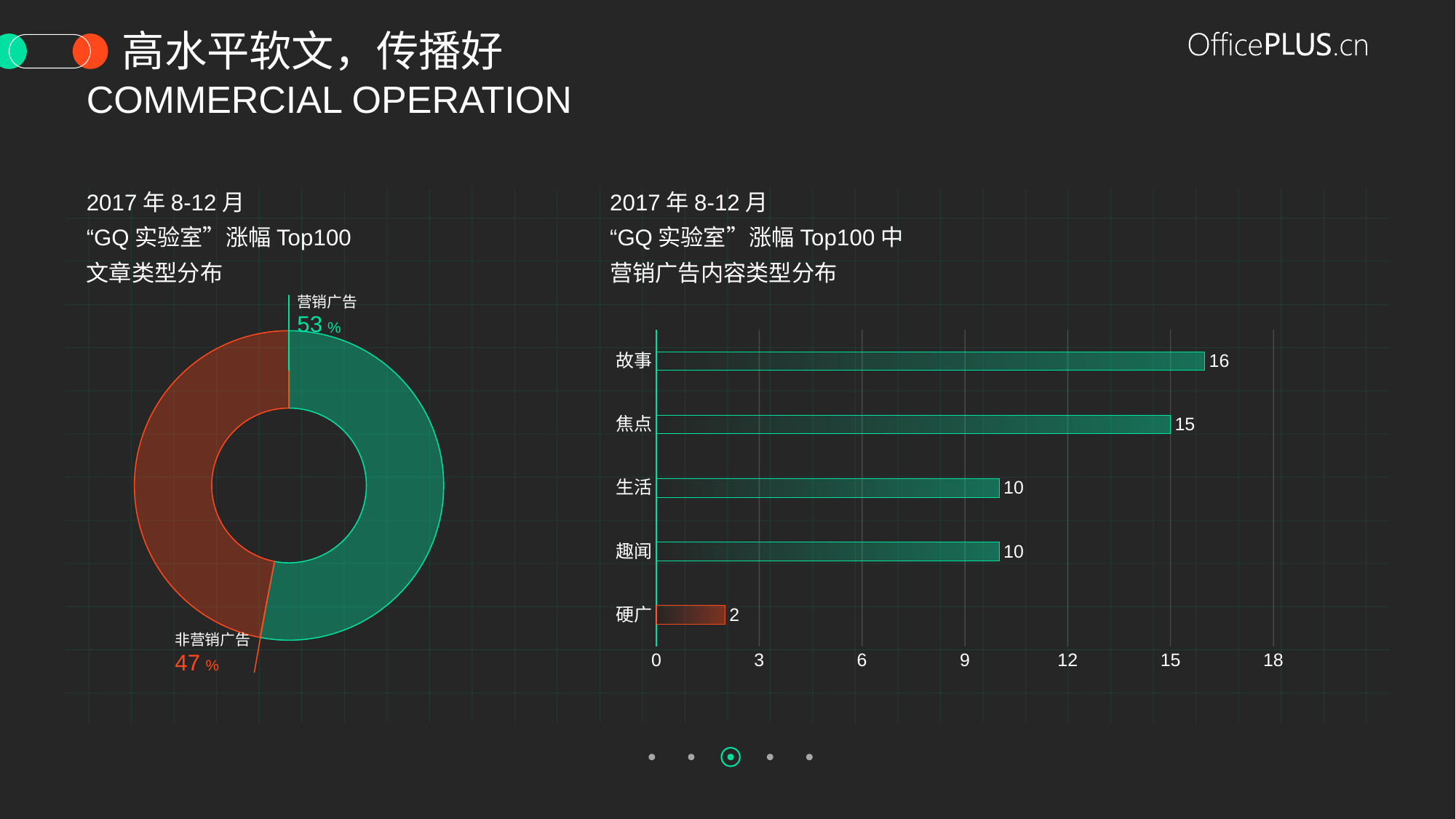

高水平软文，传播好
Commercial operation
2017年8-12月
“GQ实验室”涨幅Top100
文章类型分布
2017年8-12月
“GQ实验室”涨幅Top100中
营销广告内容类型分布
营销广告
53
%

### Chart

| Category | 比例 |
|---|---|
| 营销广告 | 53.0 |
| 非营销广告 | 47.0 |
非营销广告
47
%

### Chart

| Category | 篇数 |
|---|---|
| 硬广 | 2.0 |
| 趣闻 | 10.0 |
| 生活 | 10.0 |
| 焦点 | 15.0 |
| 故事 | 16.0 |